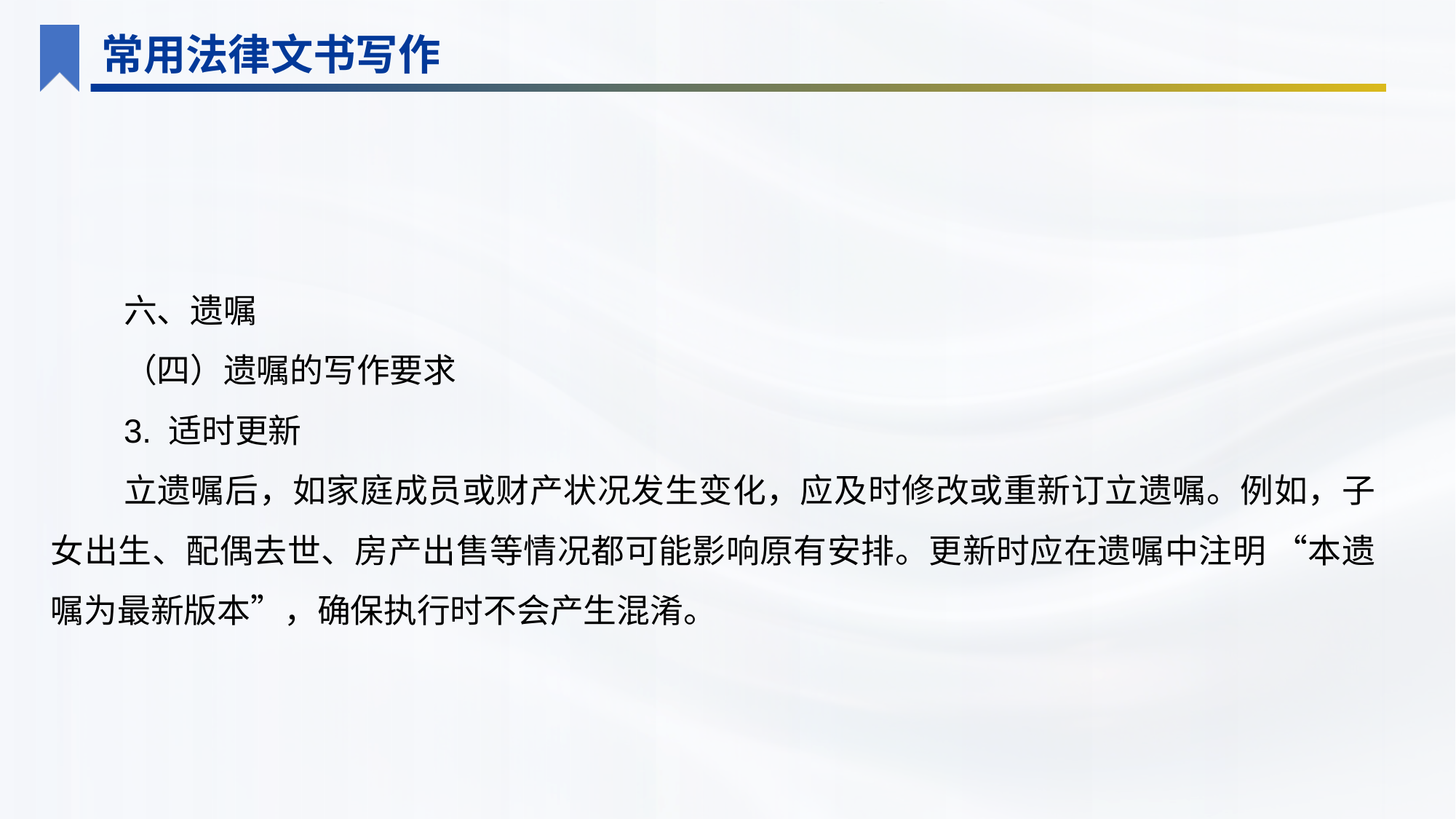

常用法律文书写作
六、遗嘱
（四）遗嘱的写作要求
3. 适时更新
立遗嘱后，如家庭成员或财产状况发生变化，应及时修改或重新订立遗嘱。例如，子女出生、配偶去世、房产出售等情况都可能影响原有安排。更新时应在遗嘱中注明 “本遗嘱为最新版本”，确保执行时不会产生混淆。